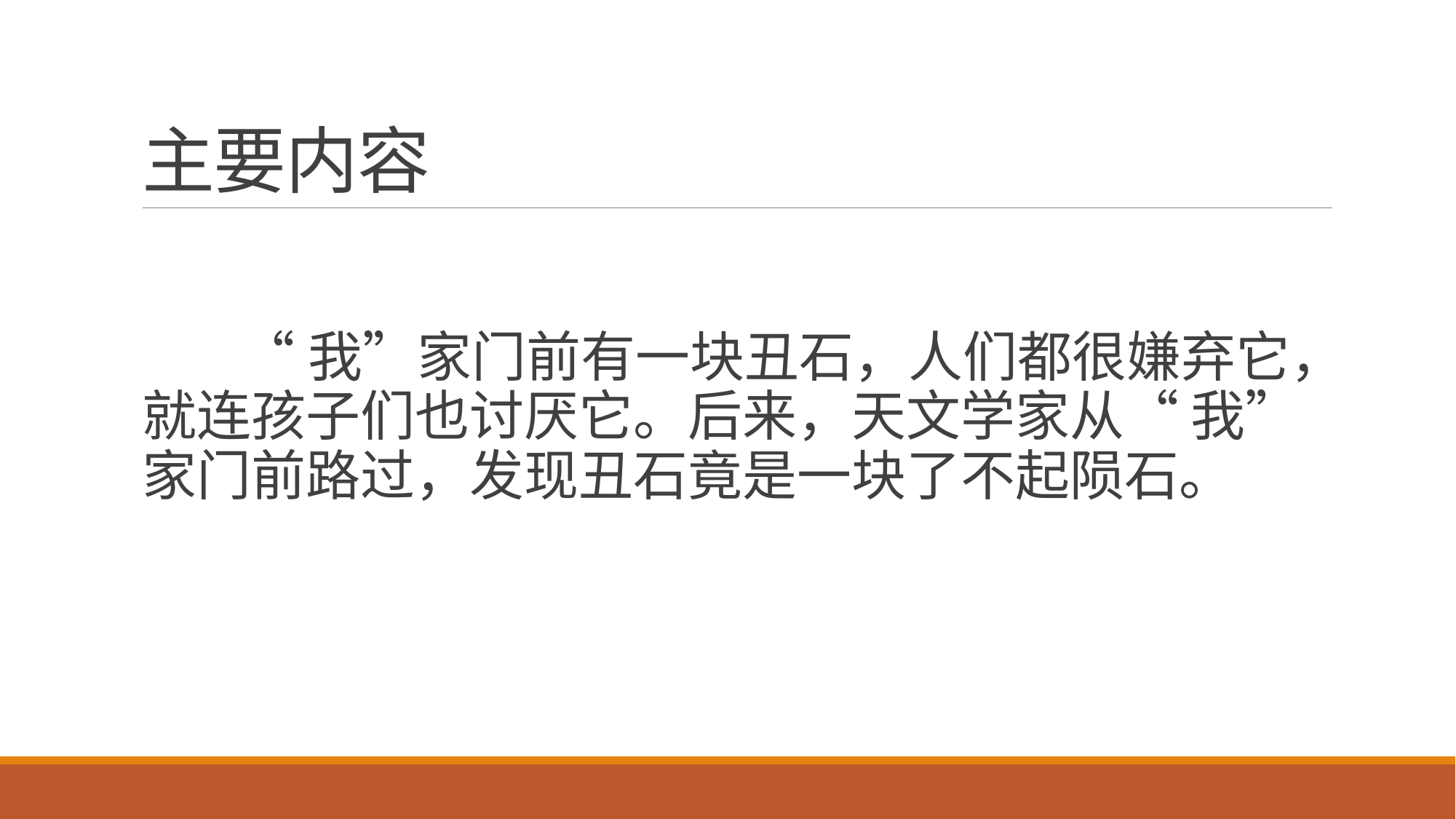

# 主要内容
        “我”家门前有一块丑石，人们都很嫌弃它，就连孩子们也讨厌它。后来，天文学家从“ 我”家门前路过，发现丑石竟是一块了不起陨石。